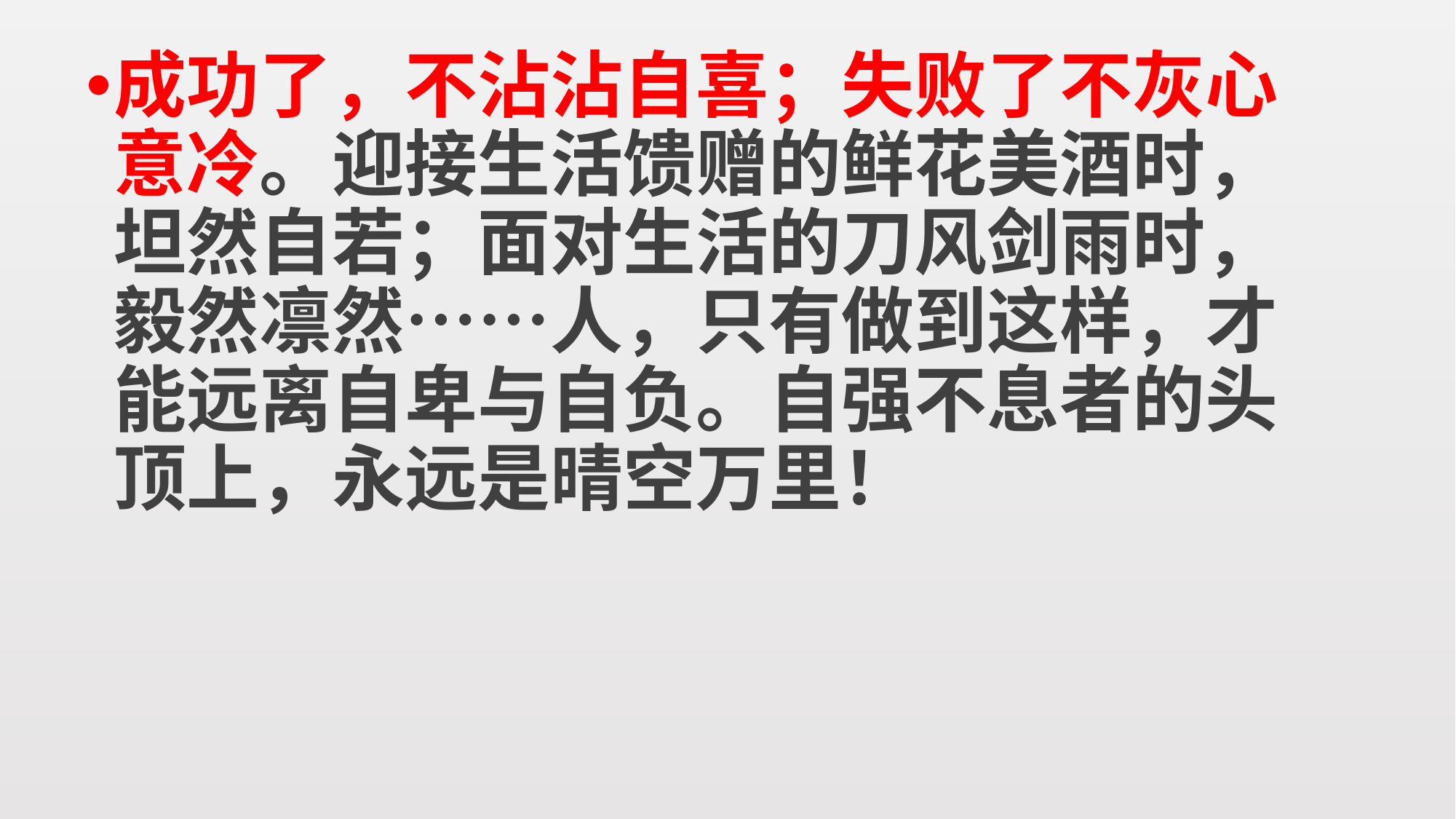

成功了，不沾沾自喜；失败了不灰心意冷。迎接生活馈赠的鲜花美酒时，坦然自若；面对生活的刀风剑雨时，毅然凛然……人，只有做到这样，才能远离自卑与自负。自强不息者的头顶上，永远是晴空万里！